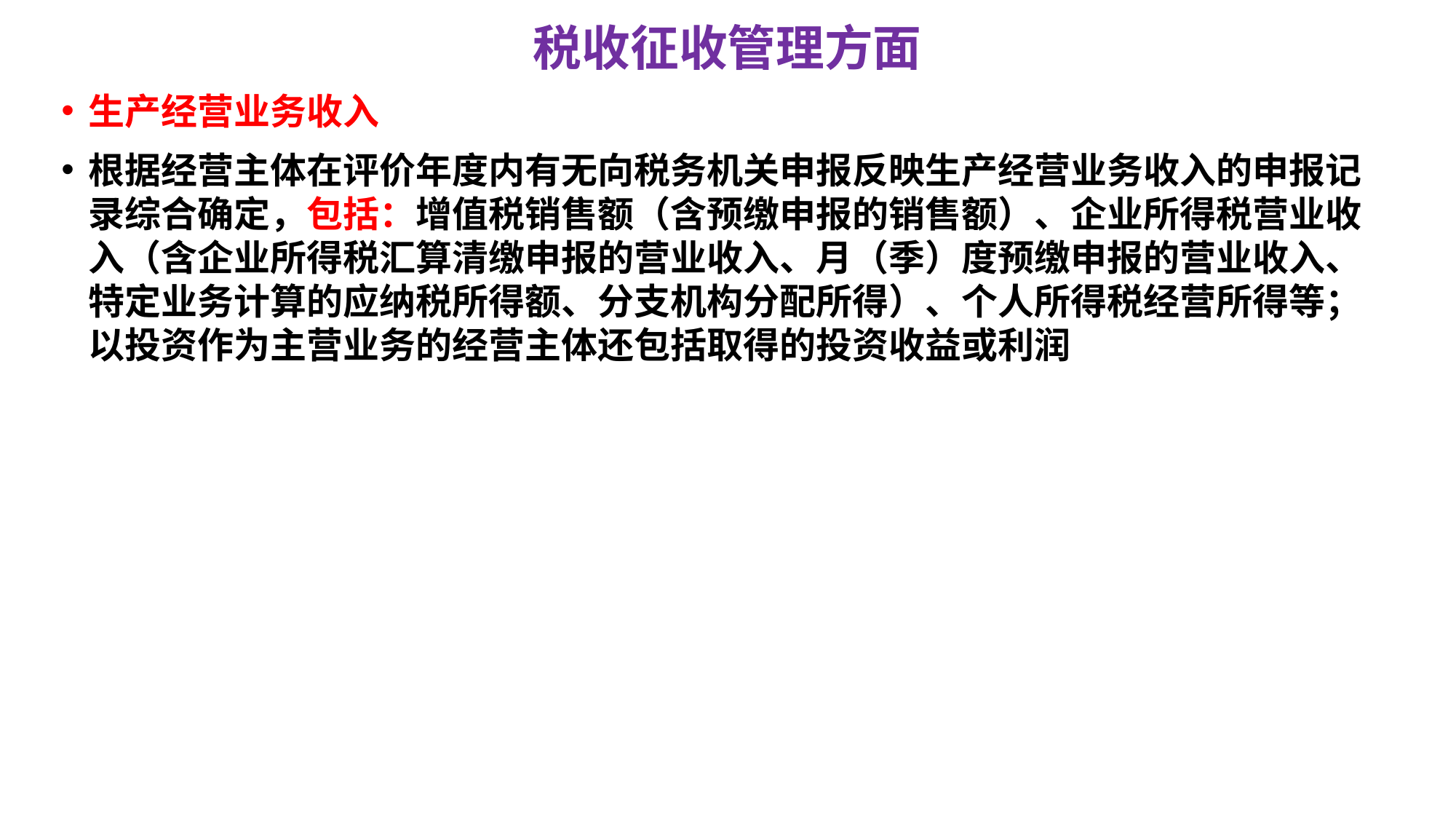

# 税收征收管理方面
生产经营业务收入
根据经营主体在评价年度内有无向税务机关申报反映生产经营业务收入的申报记录综合确定，包括：增值税销售额（含预缴申报的销售额）、企业所得税营业收入（含企业所得税汇算清缴申报的营业收入、月（季）度预缴申报的营业收入、特定业务计算的应纳税所得额、分支机构分配所得）、个人所得税经营所得等；以投资作为主营业务的经营主体还包括取得的投资收益或利润